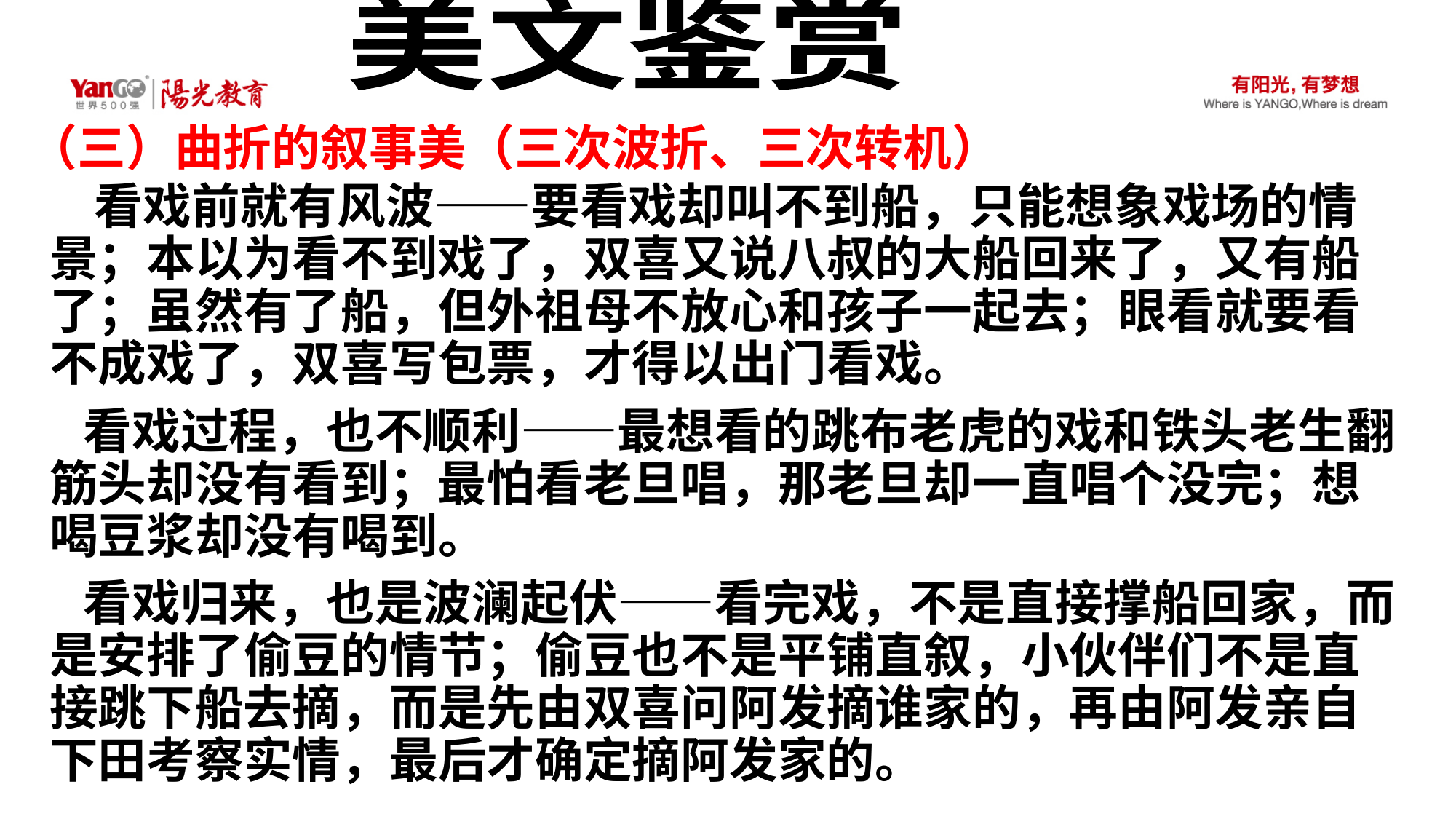

美文鉴赏
（三）曲折的叙事美（三次波折、三次转机）

   看戏前就有风波——要看戏却叫不到船，只能想象戏场的情景；本以为看不到戏了，双喜又说八叔的大船回来了，又有船了；虽然有了船，但外祖母不放心和孩子一起去；眼看就要看不成戏了，双喜写包票，才得以出门看戏。
  看戏过程，也不顺利——最想看的跳布老虎的戏和铁头老生翻筋头却没有看到；最怕看老旦唱，那老旦却一直唱个没完；想喝豆浆却没有喝到。
  看戏归来，也是波澜起伏——看完戏，不是直接撑船回家，而是安排了偷豆的情节；偷豆也不是平铺直叙，小伙伴们不是直接跳下船去摘，而是先由双喜问阿发摘谁家的，再由阿发亲自下田考察实情，最后才确定摘阿发家的。